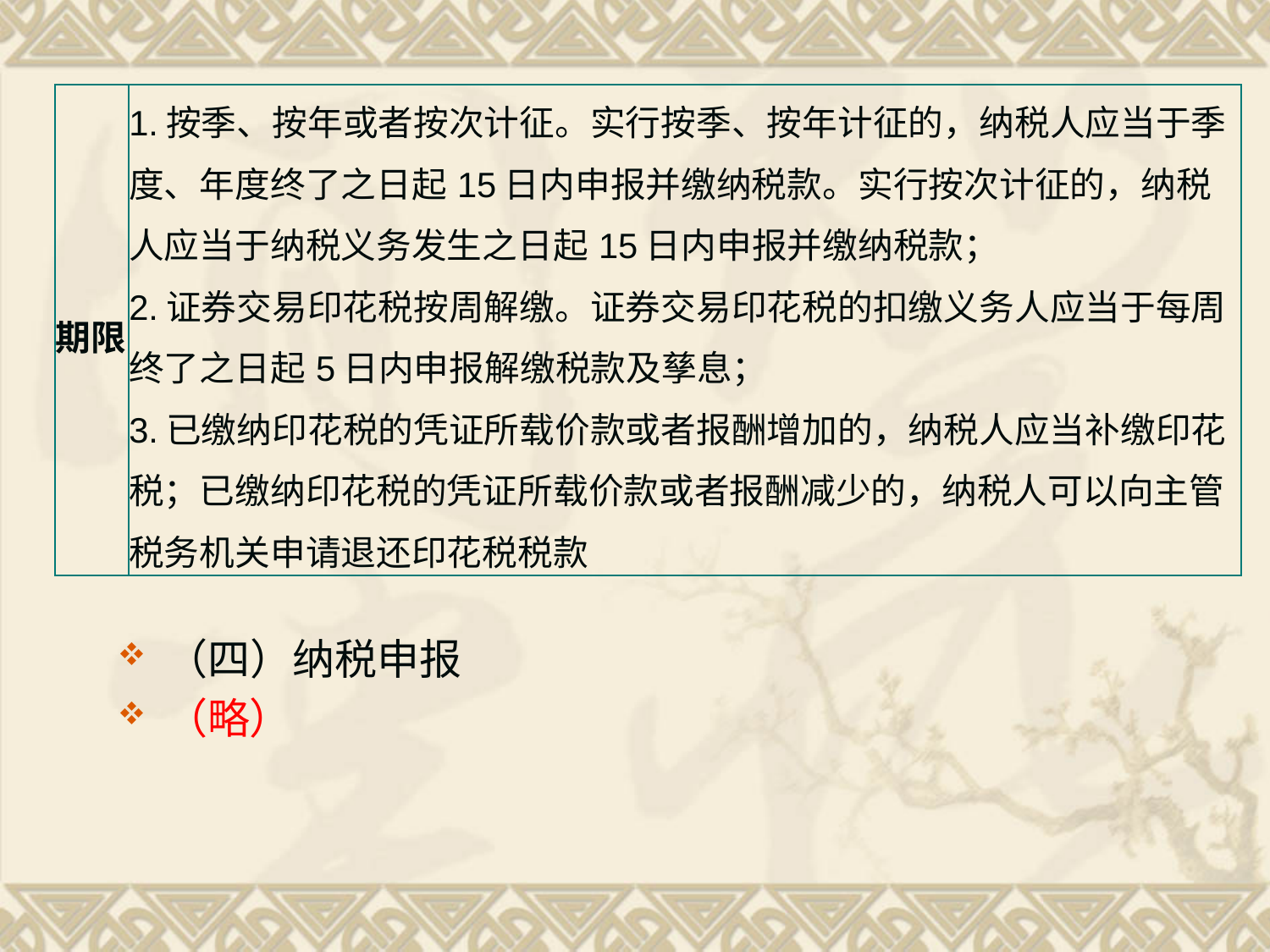

#
| 期限 | 1.按季、按年或者按次计征。实行按季、按年计征的，纳税人应当于季度、年度终了之日起15日内申报并缴纳税款。实行按次计征的，纳税人应当于纳税义务发生之日起15日内申报并缴纳税款； 2.证券交易印花税按周解缴。证券交易印花税的扣缴义务人应当于每周终了之日起5日内申报解缴税款及孳息； 3.已缴纳印花税的凭证所载价款或者报酬增加的，纳税人应当补缴印花税；已缴纳印花税的凭证所载价款或者报酬减少的，纳税人可以向主管税务机关申请退还印花税税款 |
| --- | --- |

（四）纳税申报
（略）